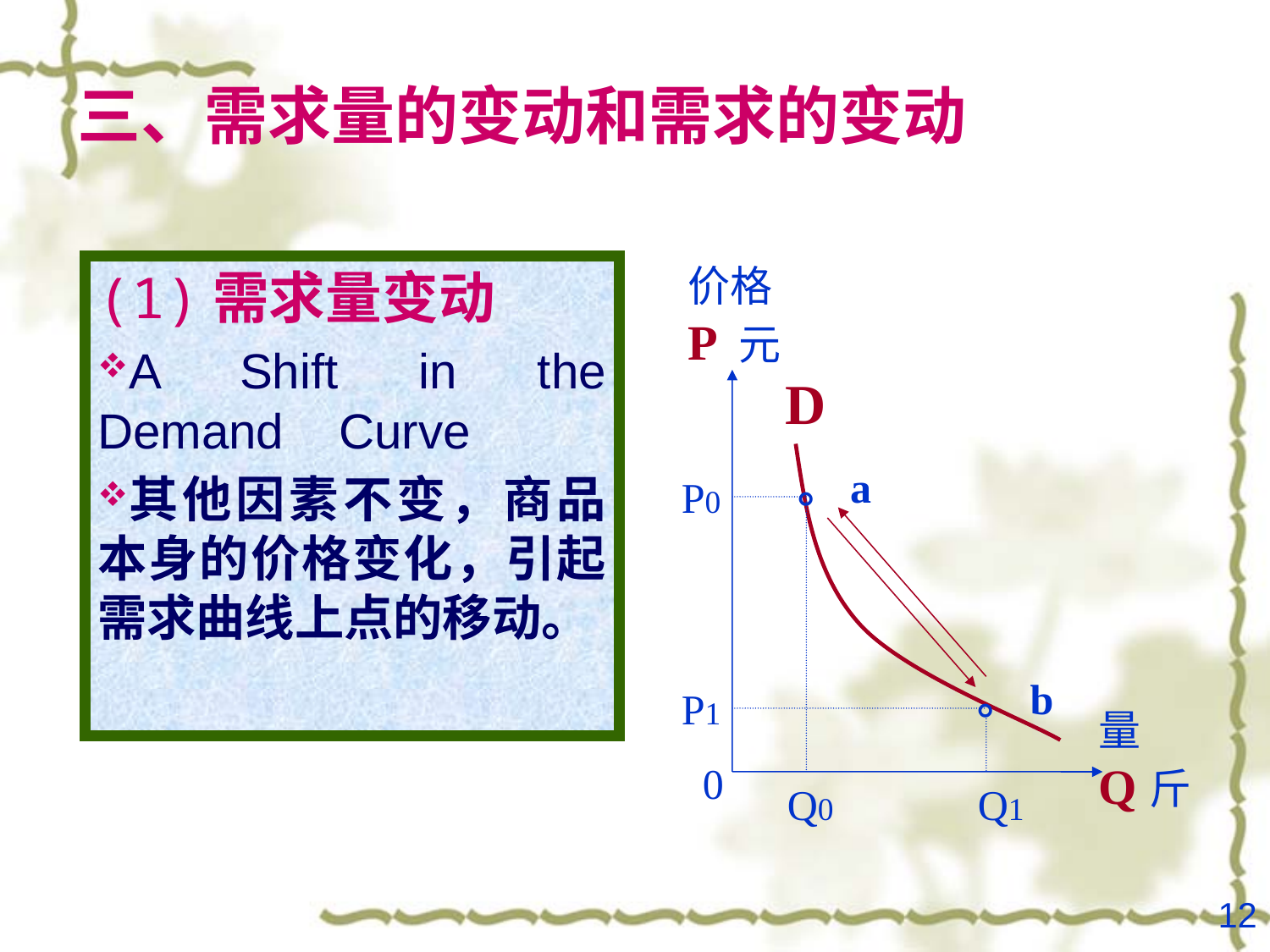

# 三、需求量的变动和需求的变动
价格
P 元
(1)需求量变动
A Shift in the Demand    Curve
其他因素不变，商品本身的价格变化，引起需求曲线上点的移动。
D

。a
P0

。b
P1
量
Q斤

0

Q0
Q1
12